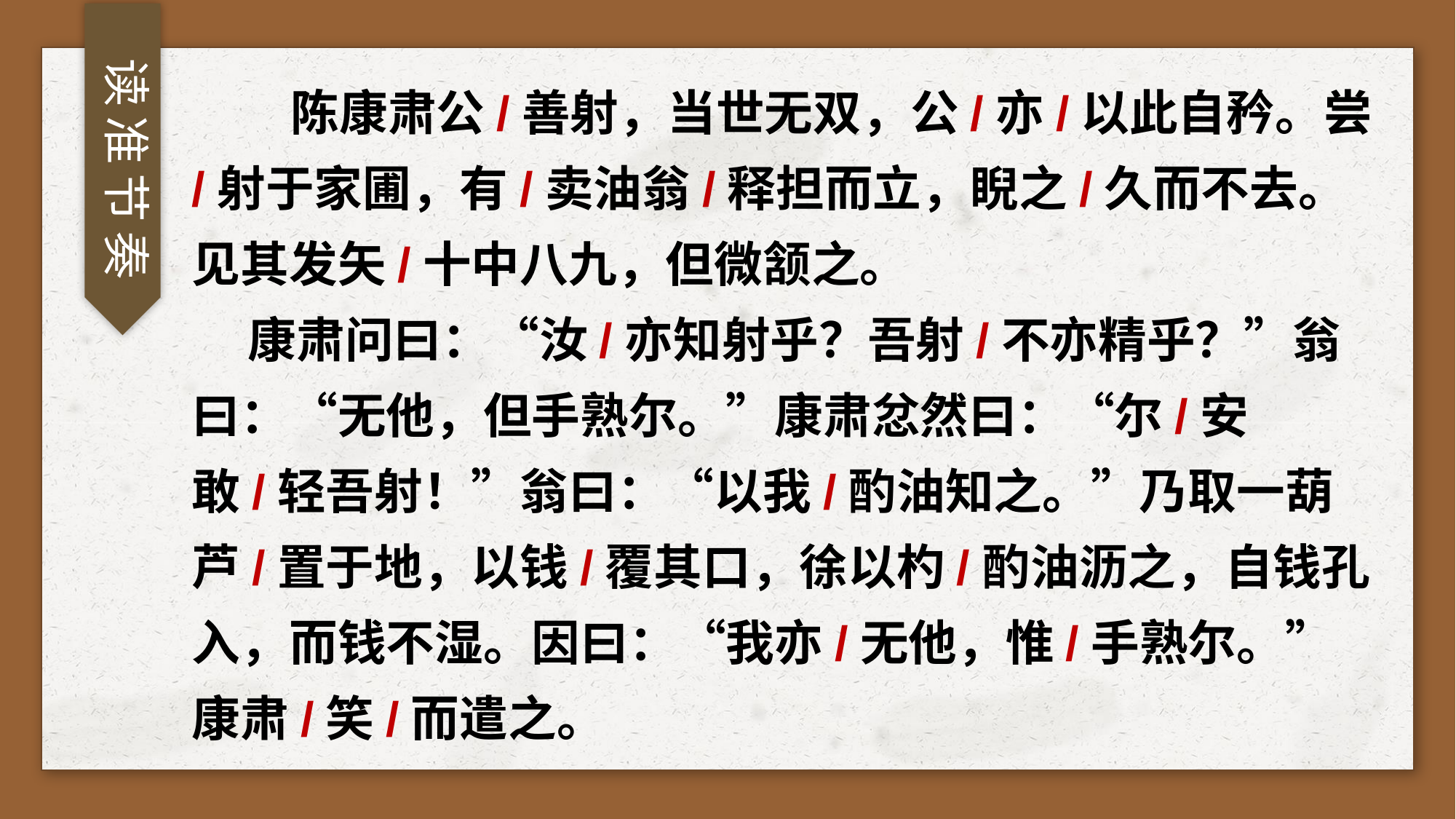

读准节奏

        陈康肃公/善射，当世无双，公/亦/以此自矜。尝/射于家圃，有/卖油翁/释担而立，睨之/久而不去。见其发矢/十中八九，但微颔之。
    康肃问曰：“汝/亦知射乎？吾射/不亦精乎？”翁曰：“无他，但手熟尔。”康肃忿然曰：“尔/安敢/轻吾射！”翁曰：“以我/酌油知之。”乃取一葫芦/置于地，以钱/覆其口，徐以杓/酌油沥之，自钱孔入，而钱不湿。因曰：“我亦/无他，惟/手熟尔。”康肃/笑/而遣之。